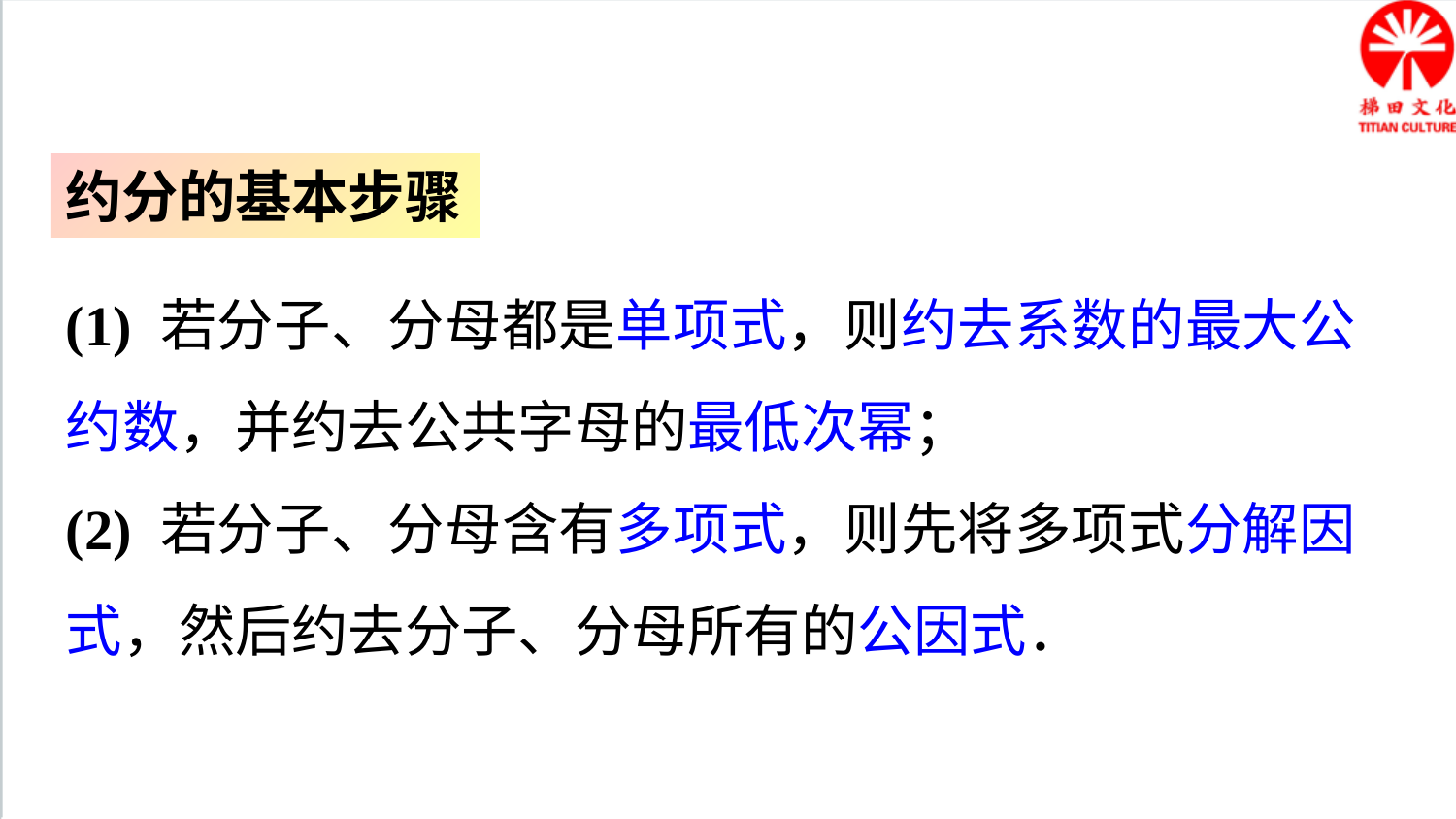

归纳总结
约分的基本步骤
(1) 若分子、分母都是单项式，则约去系数的最大公约数，并约去公共字母的最低次幂；
(2) 若分子、分母含有多项式，则先将多项式分解因式，然后约去分子、分母所有的公因式．